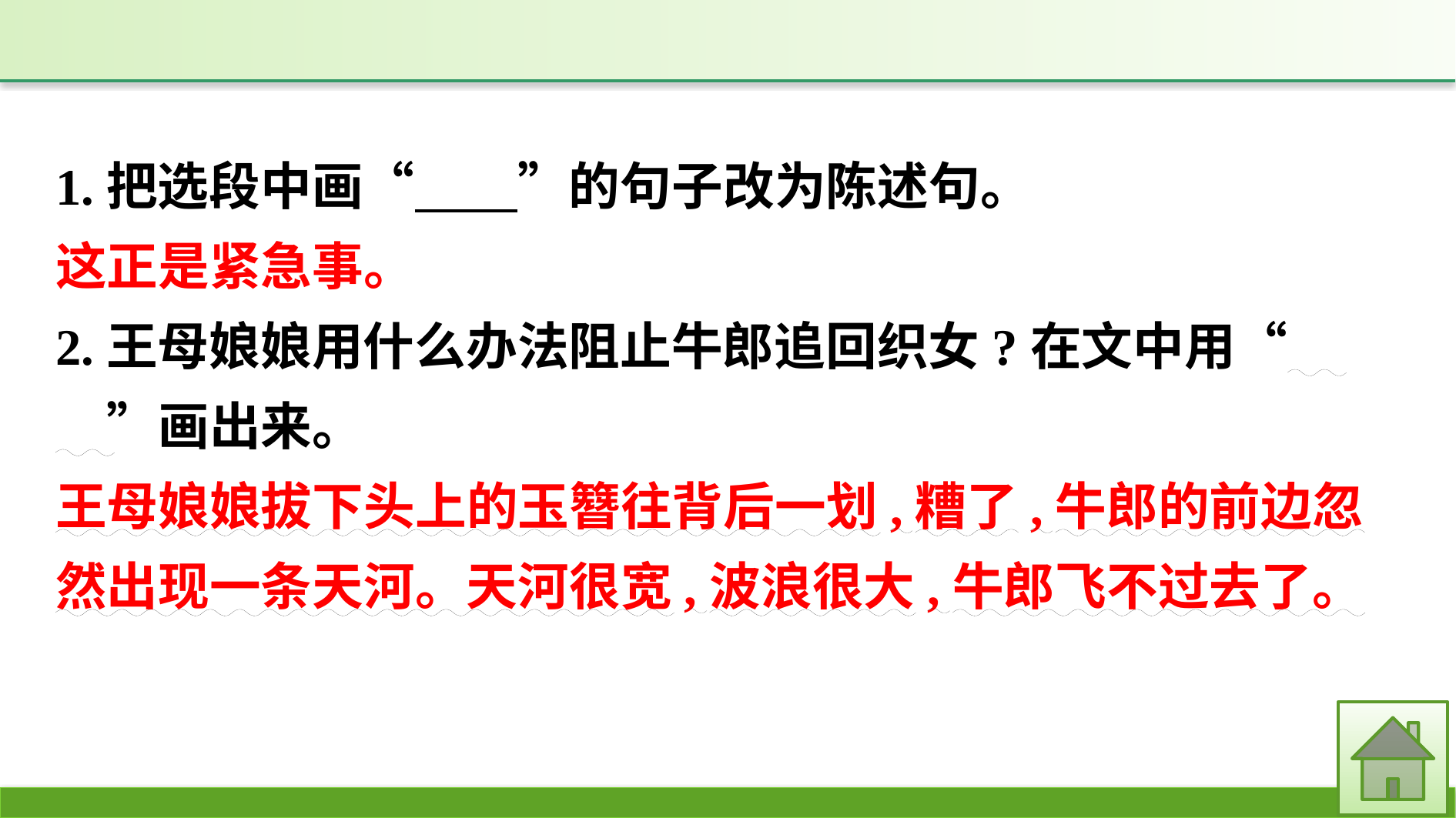

1.把选段中画“　　”的句子改为陈述句。
这正是紧急事。
2.王母娘娘用什么办法阻止牛郎追回织女?在文中用“　　”画出来。
王母娘娘拔下头上的玉簪往背后一划,糟了,牛郎的前边忽然出现一条天河。天河很宽,波浪很大,牛郎飞不过去了。